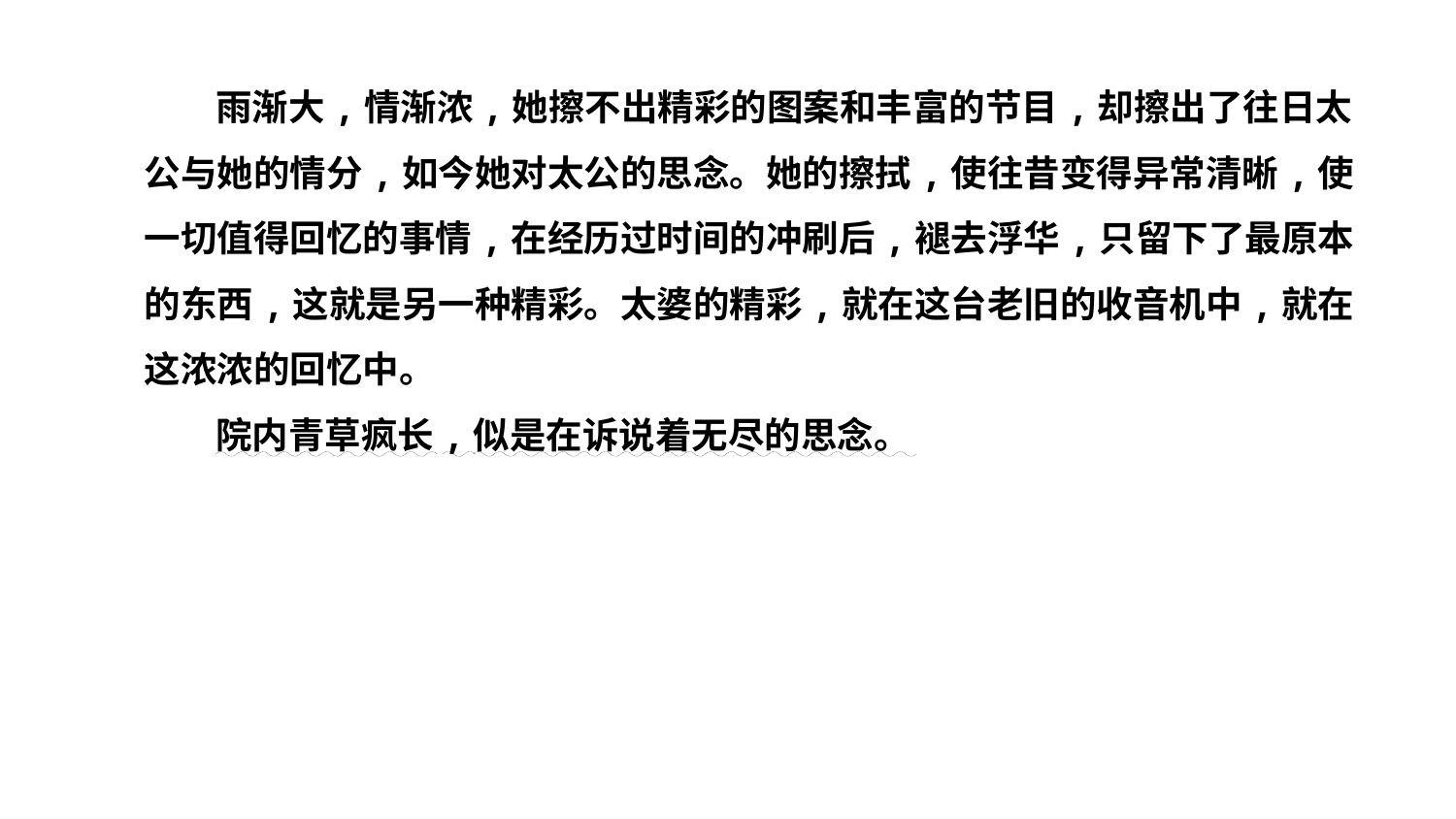

雨渐大,情渐浓,她擦不出精彩的图案和丰富的节目,却擦出了往日太公与她的情分,如今她对太公的思念。她的擦拭,使往昔变得异常清晰,使一切值得回忆的事情,在经历过时间的冲刷后,褪去浮华,只留下了最原本的东西,这就是另一种精彩。太婆的精彩,就在这台老旧的收音机中,就在这浓浓的回忆中。
院内青草疯长,似是在诉说着无尽的思念。